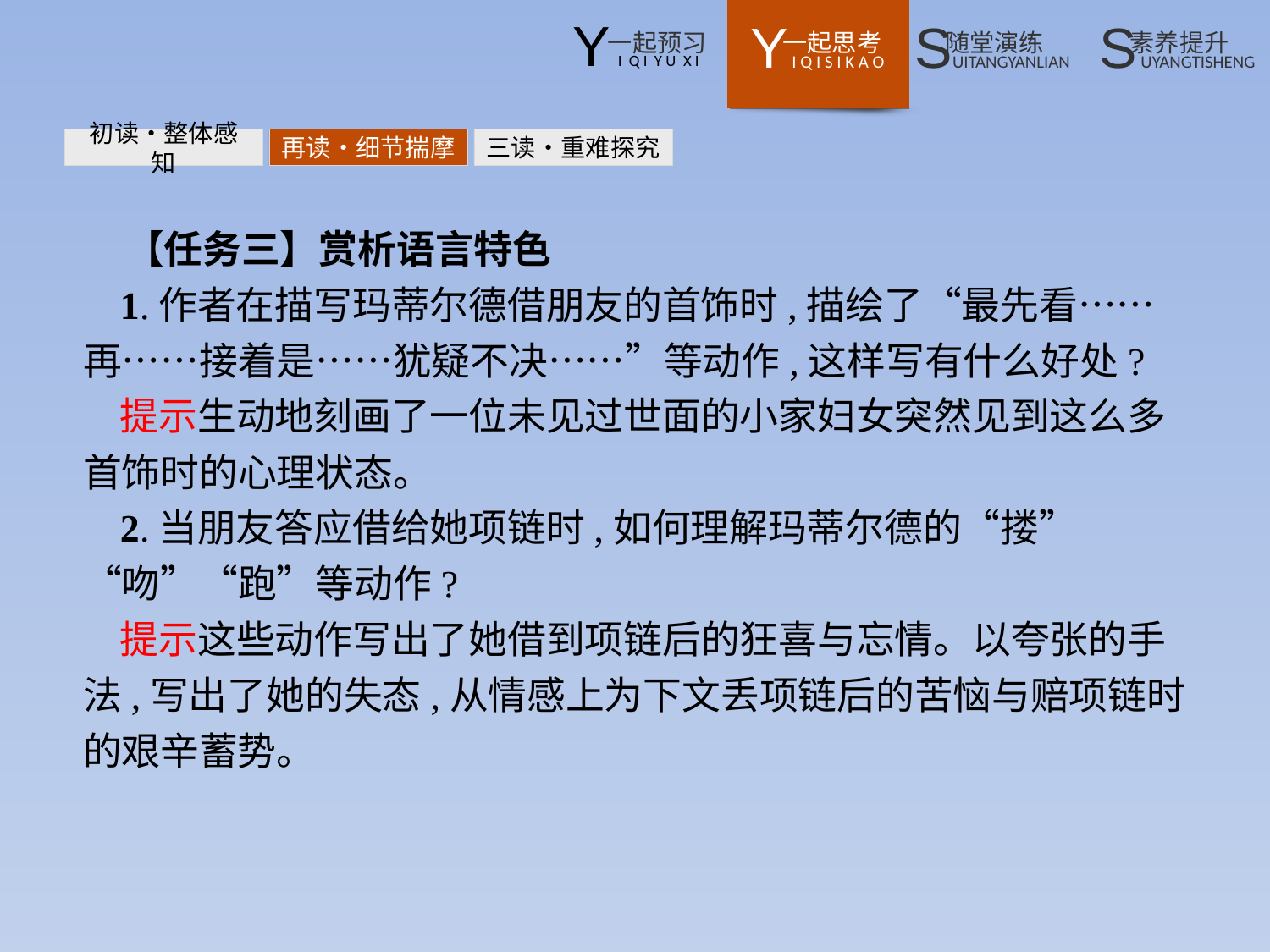

初读•整体感知
再读•细节揣摩
三读•重难探究
【任务三】赏析语言特色
1.作者在描写玛蒂尔德借朋友的首饰时,描绘了“最先看……再……接着是……犹疑不决……”等动作,这样写有什么好处?
提示生动地刻画了一位未见过世面的小家妇女突然见到这么多首饰时的心理状态。
2.当朋友答应借给她项链时,如何理解玛蒂尔德的“搂”“吻”“跑”等动作?
提示这些动作写出了她借到项链后的狂喜与忘情。以夸张的手法,写出了她的失态,从情感上为下文丢项链后的苦恼与赔项链时的艰辛蓄势。